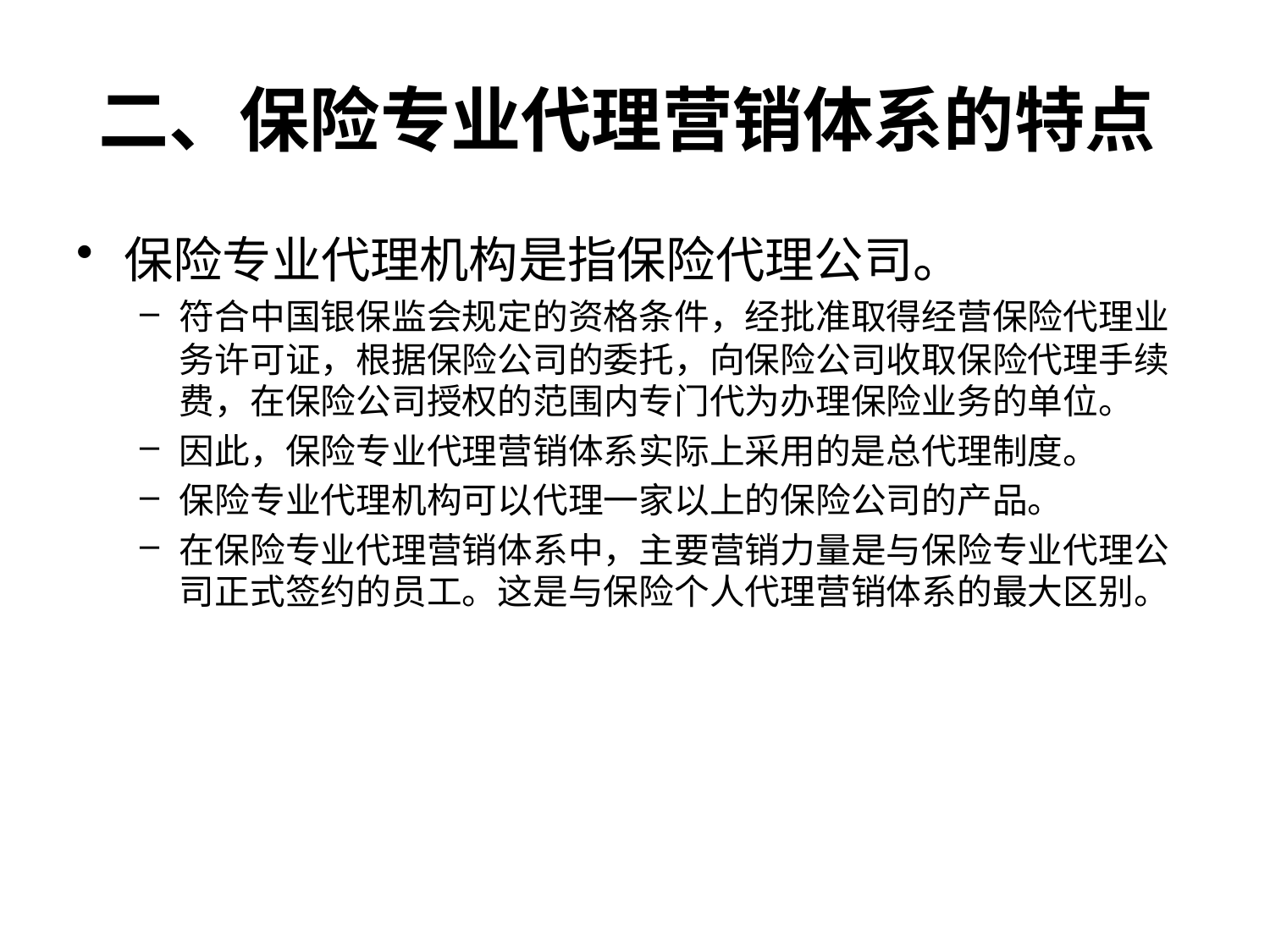

# 二、保险专业代理营销体系的特点
保险专业代理机构是指保险代理公司。
符合中国银保监会规定的资格条件，经批准取得经营保险代理业务许可证，根据保险公司的委托，向保险公司收取保险代理手续费，在保险公司授权的范围内专门代为办理保险业务的单位。
因此，保险专业代理营销体系实际上采用的是总代理制度。
保险专业代理机构可以代理一家以上的保险公司的产品。
在保险专业代理营销体系中，主要营销力量是与保险专业代理公司正式签约的员工。这是与保险个人代理营销体系的最大区别。